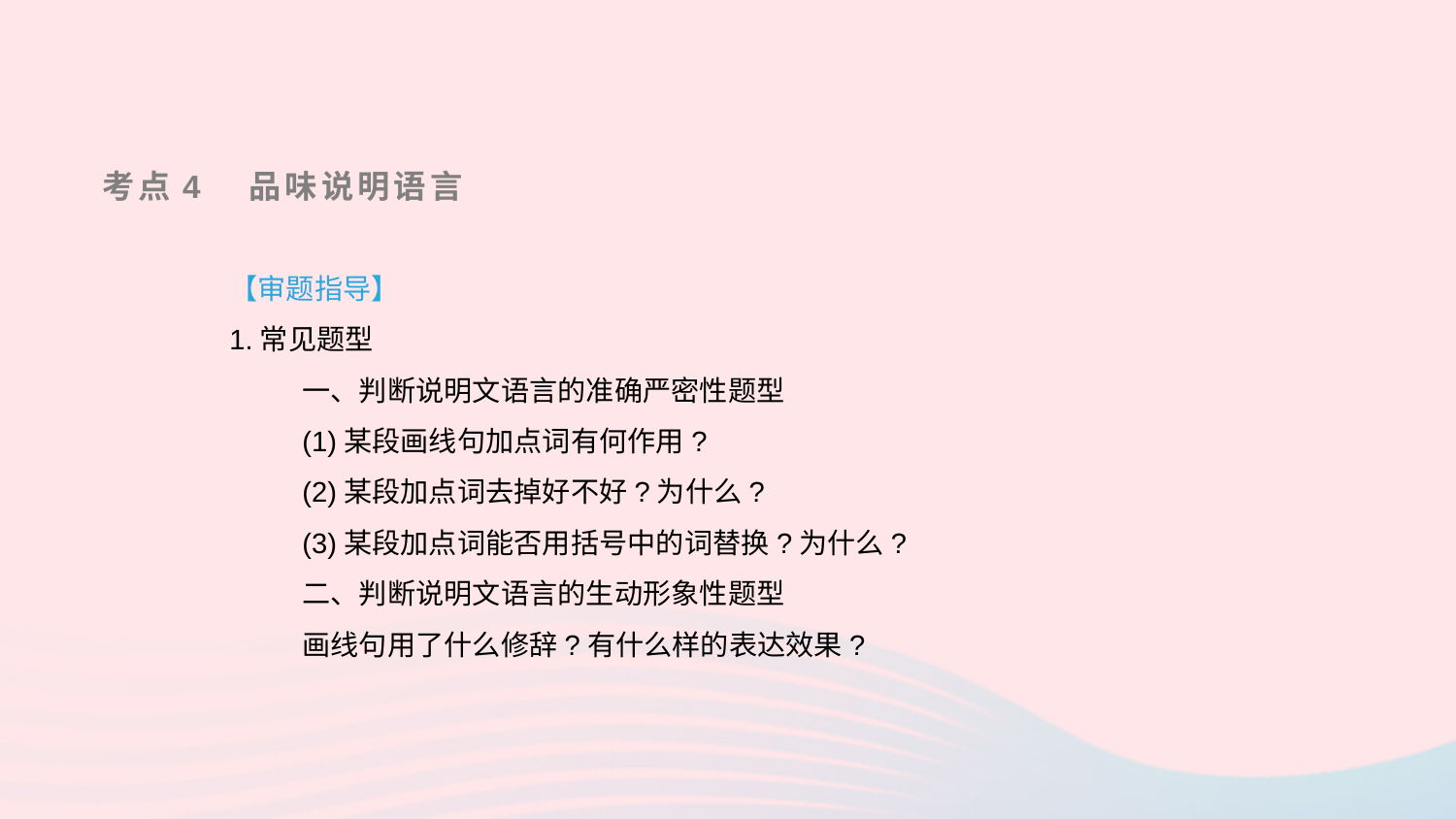

考点4　品味说明语言
【审题指导】
1.常见题型
一、判断说明文语言的准确严密性题型
(1)某段画线句加点词有何作用?
(2)某段加点词去掉好不好?为什么?
(3)某段加点词能否用括号中的词替换?为什么?
二、判断说明文语言的生动形象性题型
画线句用了什么修辞?有什么样的表达效果?